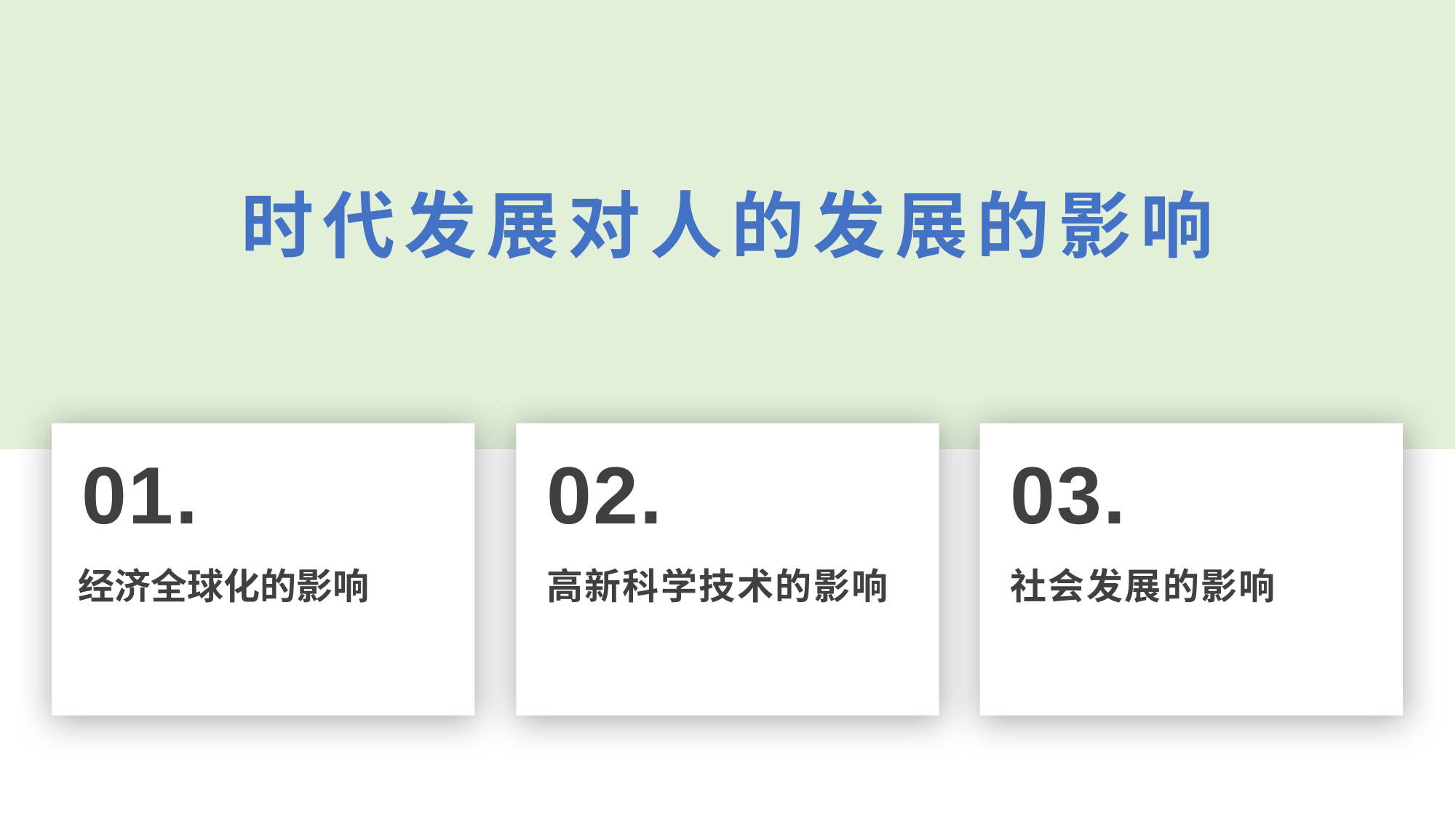

时代发展对人的发展的影响

01.
02.
03.
经济全球化的影响
高新科学技术的影响
社会发展的影响